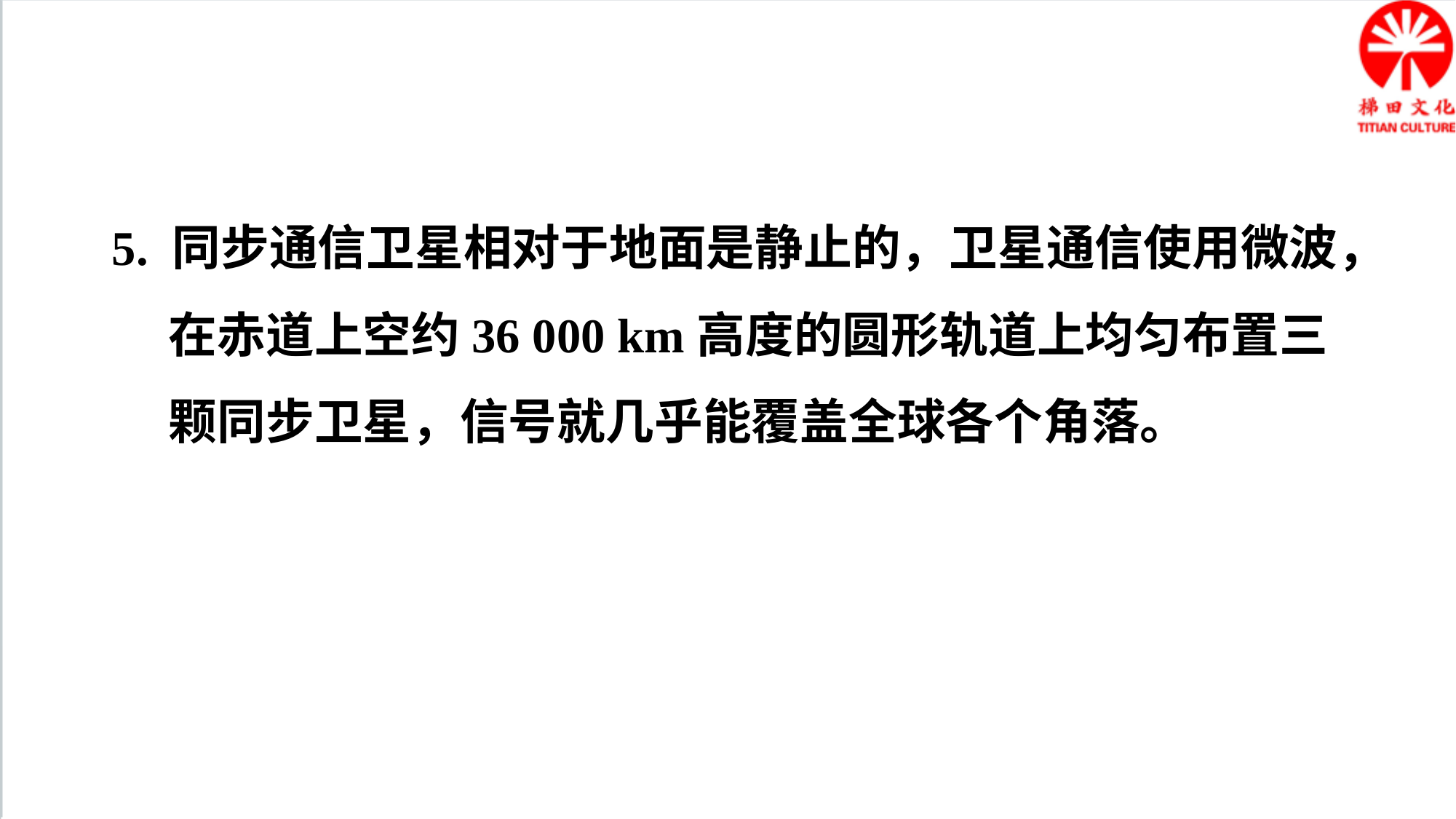

5. 同步通信卫星相对于地面是静止的，卫星通信使用微波，在赤道上空约36 000 km高度的圆形轨道上均匀布置三颗同步卫星，信号就几乎能覆盖全球各个角落。